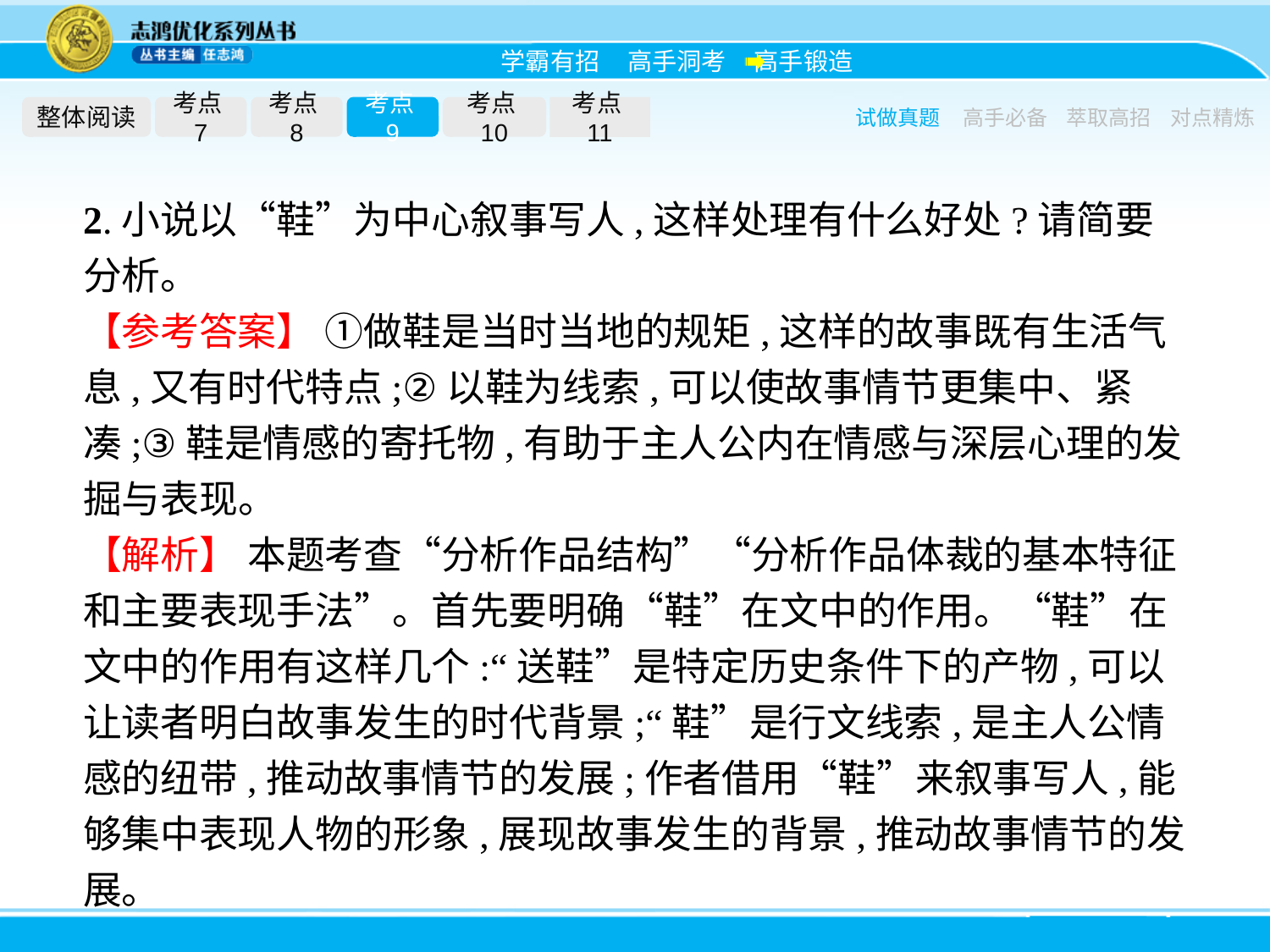

整体阅读
考点7
考点8
考点9
考点10
考点11
试做真题
高手必备
萃取高招
对点精炼
2.小说以“鞋”为中心叙事写人,这样处理有什么好处?请简要分析。
【参考答案】 ①做鞋是当时当地的规矩,这样的故事既有生活气息,又有时代特点;②以鞋为线索,可以使故事情节更集中、紧凑;③鞋是情感的寄托物,有助于主人公内在情感与深层心理的发掘与表现。
【解析】 本题考查“分析作品结构”“分析作品体裁的基本特征和主要表现手法”。首先要明确“鞋”在文中的作用。“鞋”在文中的作用有这样几个:“送鞋”是特定历史条件下的产物,可以让读者明白故事发生的时代背景;“鞋”是行文线索,是主人公情感的纽带,推动故事情节的发展;作者借用“鞋”来叙事写人,能够集中表现人物的形象,展现故事发生的背景,推动故事情节的发展。